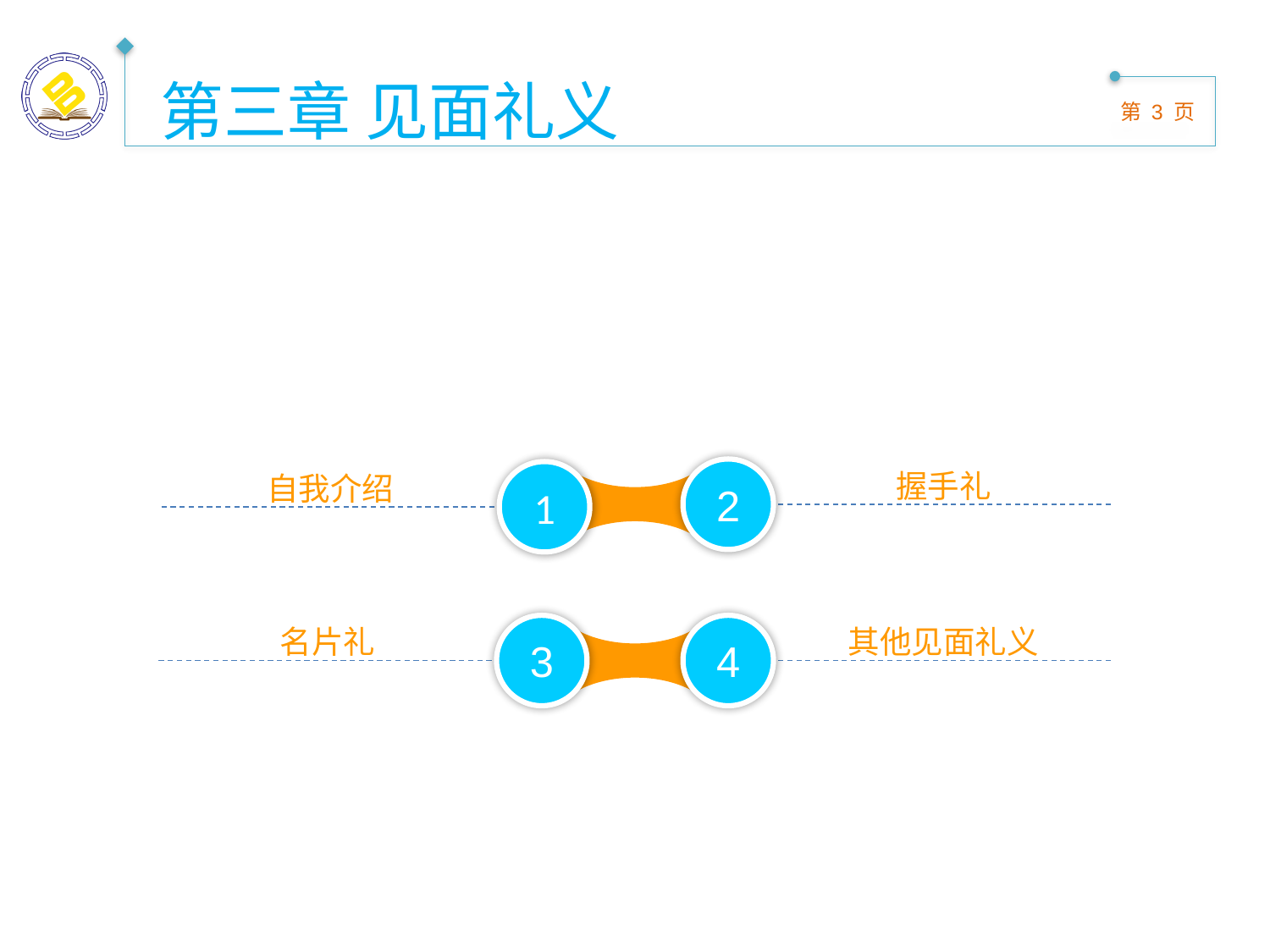

第三章 见面礼义
握手礼
2
自我介绍
1

名片礼
3
其他见面礼义
4